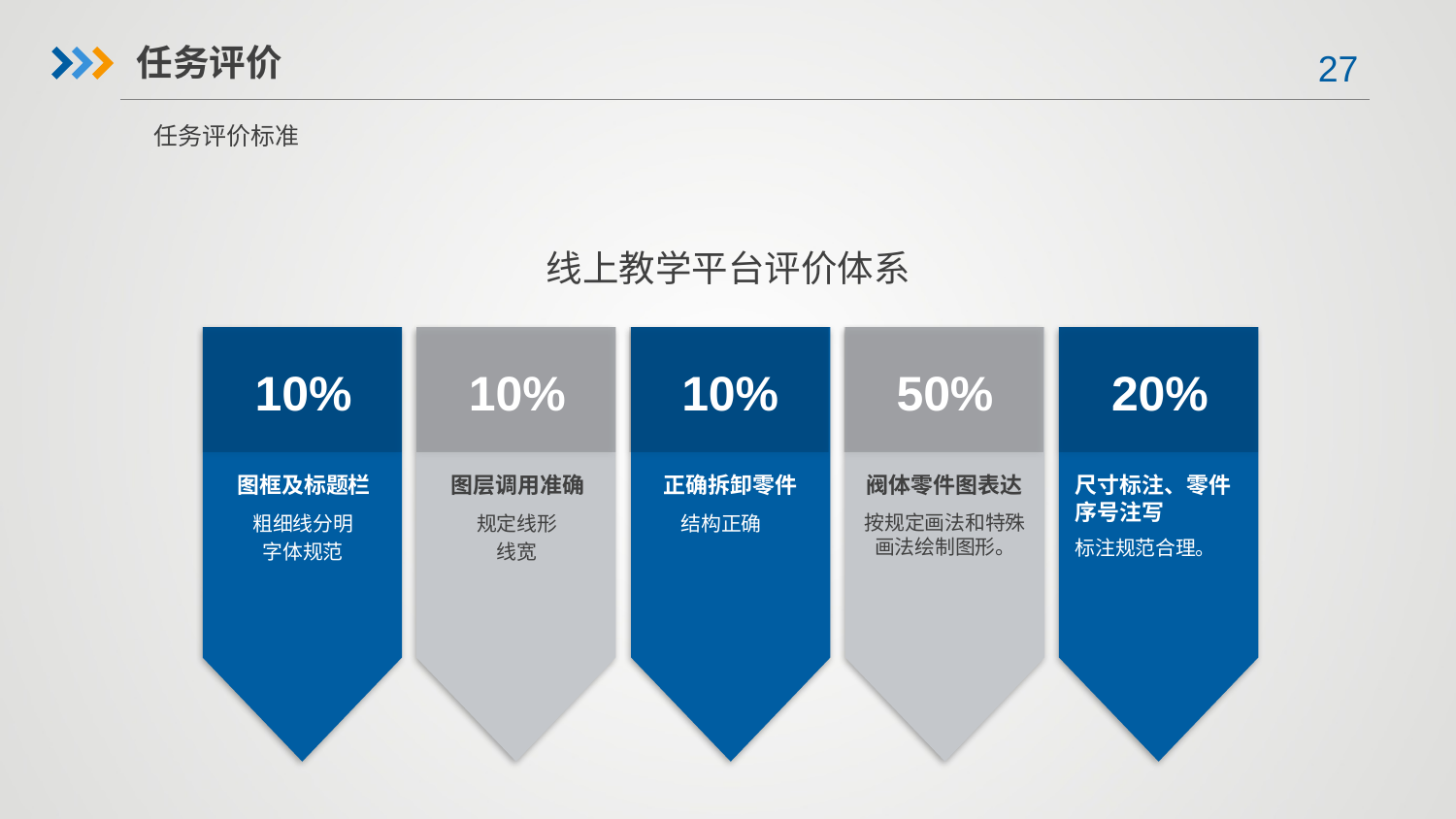

任务评价
任务评价标准
线上教学平台评价体系

10%
10%
10%
50%
20%
阀体零件图表达
尺寸标注、零件序号注写
图框及标题栏
图层调用准确
正确拆卸零件
按规定画法和特殊画法绘制图形。
粗细线分明
字体规范
规定线形
线宽
       结构正确
标注规范合理。